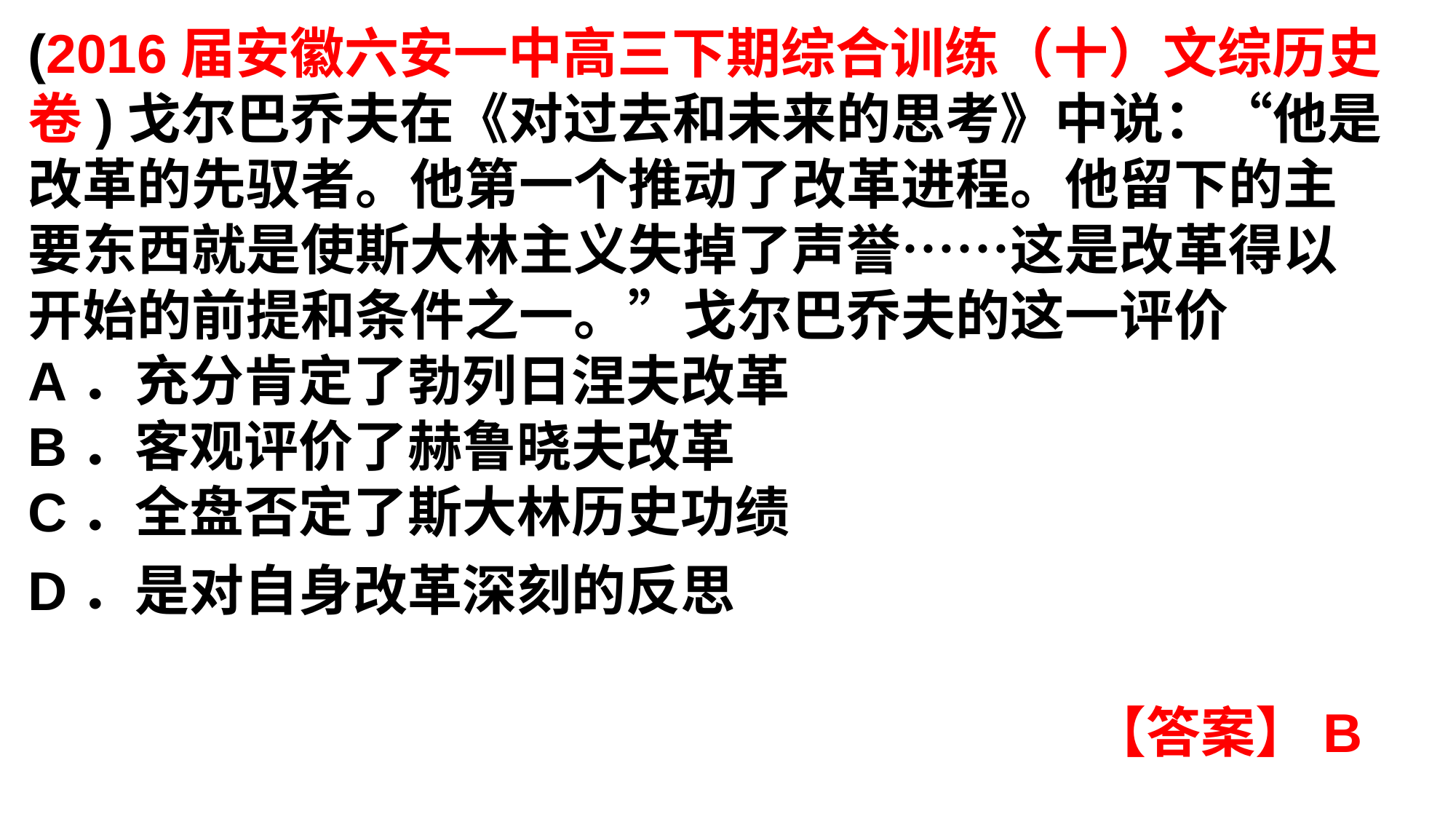

(2016届安徽六安一中高三下期综合训练（十）文综历史卷)戈尔巴乔夫在《对过去和未来的思考》中说：“他是改革的先驭者。他第一个推动了改革进程。他留下的主要东西就是使斯大林主义失掉了声誉……这是改革得以开始的前提和条件之一。”戈尔巴乔夫的这一评价   A．充分肯定了勃列日涅夫改革    B．客观评价了赫鲁晓夫改革C．全盘否定了斯大林历史功绩    D．是对自身改革深刻的反思

【答案】B